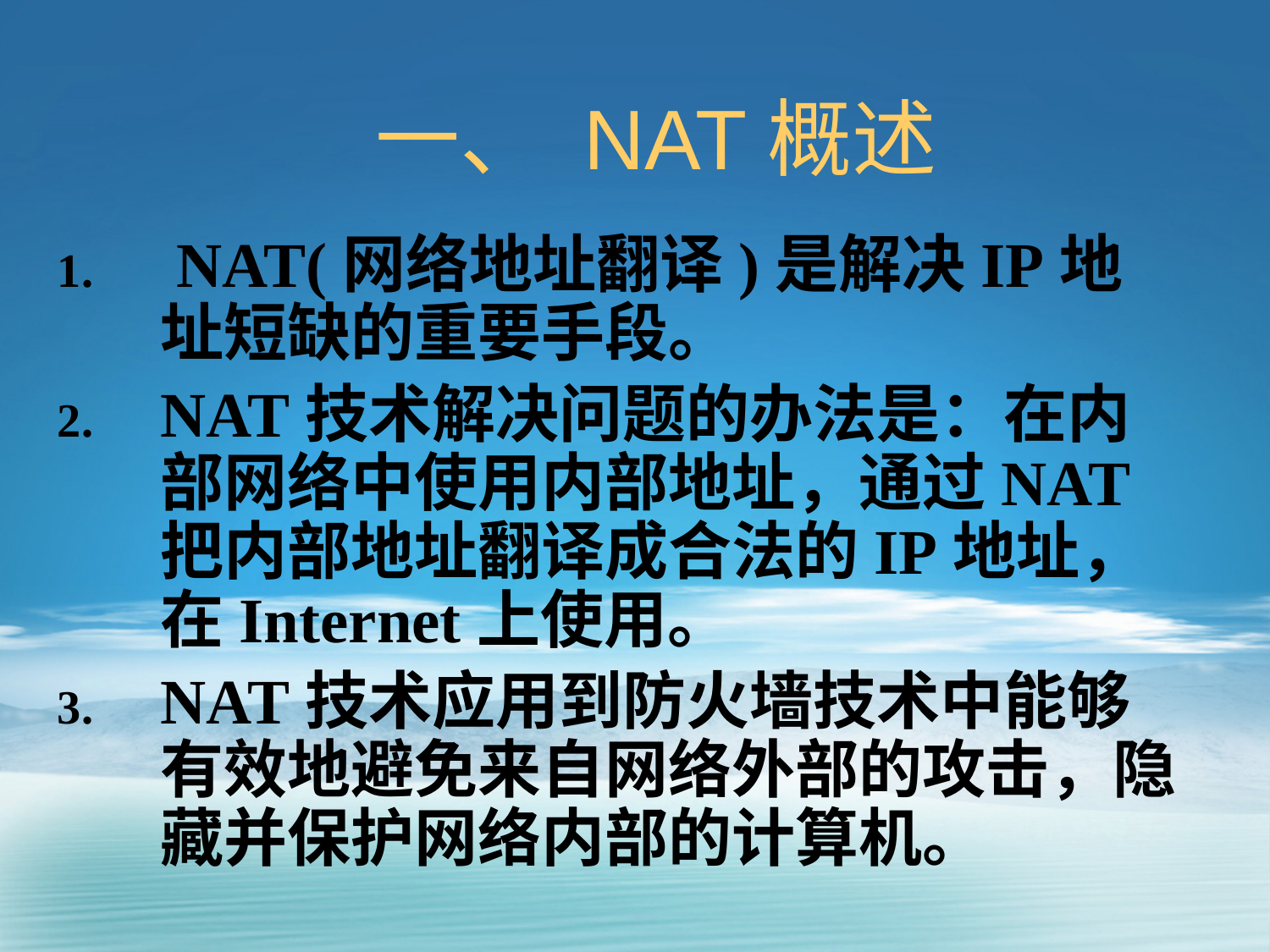

# 一、 NAT概述
 NAT(网络地址翻译)是解决IP地址短缺的重要手段。
NAT技术解决问题的办法是：在内部网络中使用内部地址，通过NAT把内部地址翻译成合法的IP地址，在Internet上使用。
NAT技术应用到防火墙技术中能够有效地避免来自网络外部的攻击，隐藏并保护网络内部的计算机。